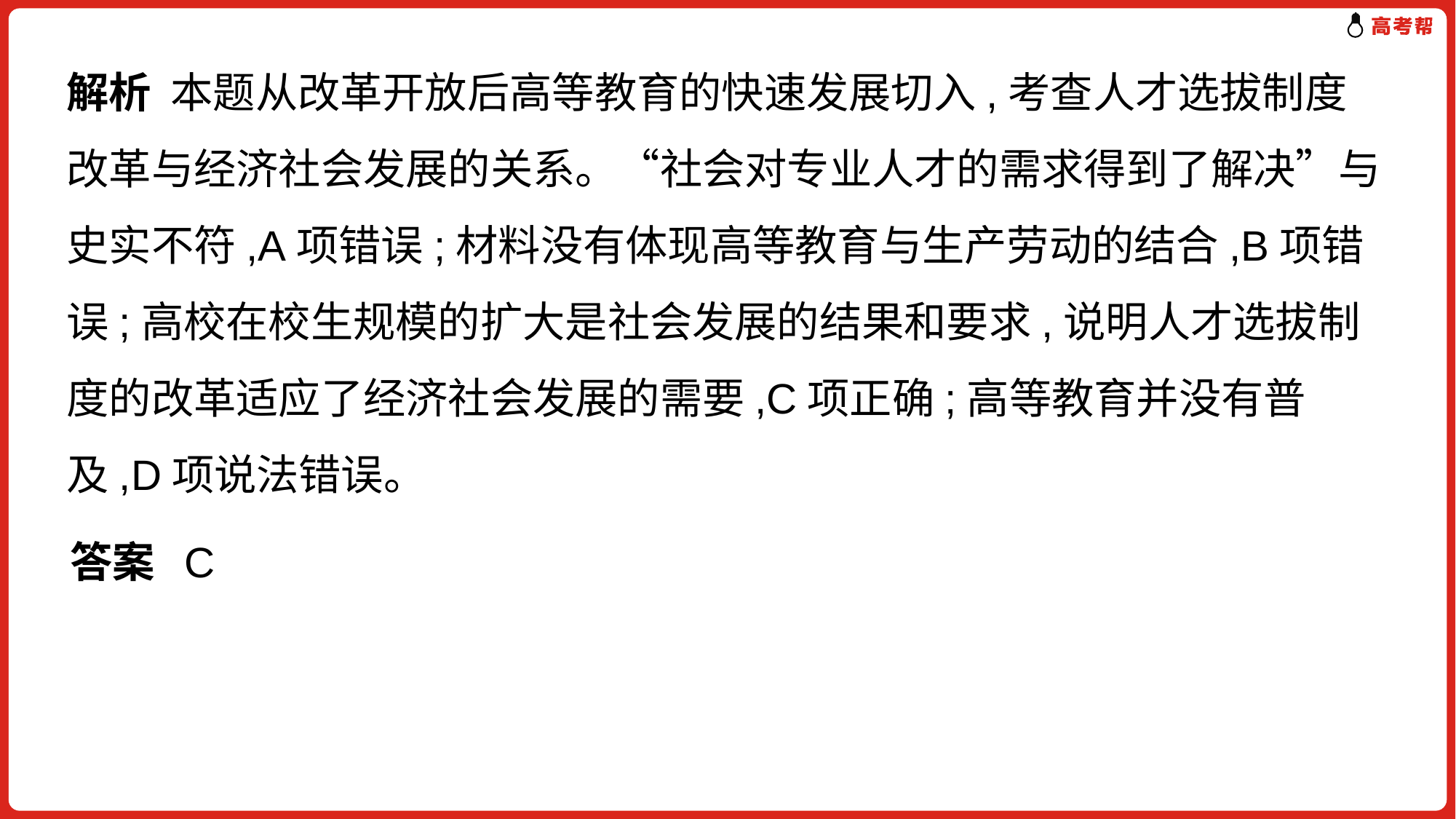

解析  本题从改革开放后高等教育的快速发展切入,考查人才选拔制度改革与经济社会发展的关系。“社会对专业人才的需求得到了解决”与史实不符,A项错误;材料没有体现高等教育与生产劳动的结合,B项错误;高校在校生规模的扩大是社会发展的结果和要求,说明人才选拔制度的改革适应了经济社会发展的需要,C项正确;高等教育并没有普及,D项说法错误。
答案  C